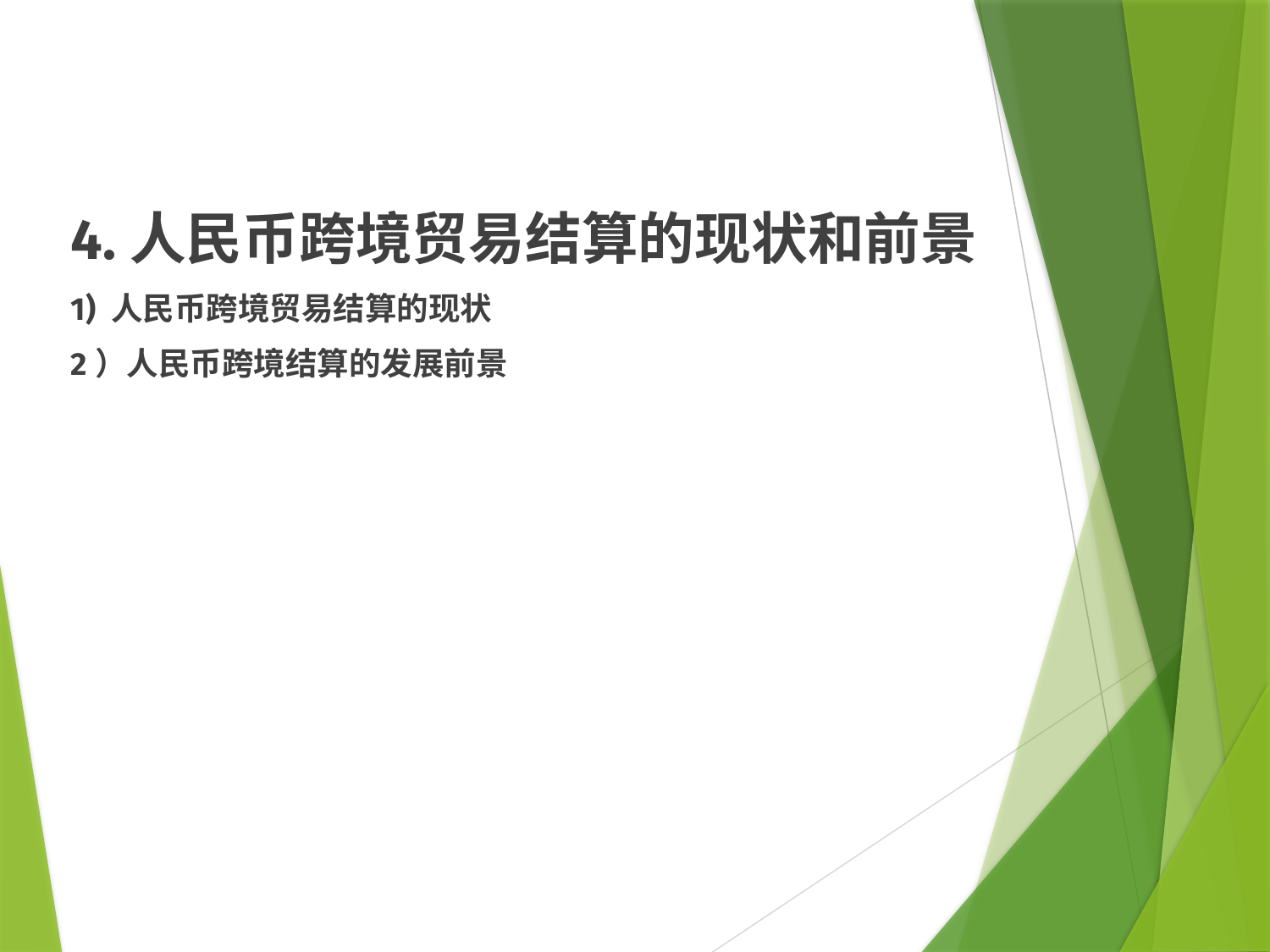

#
4.人民币跨境贸易结算的现状和前景
1) 人民币跨境贸易结算的现状
2）人民币跨境结算的发展前景